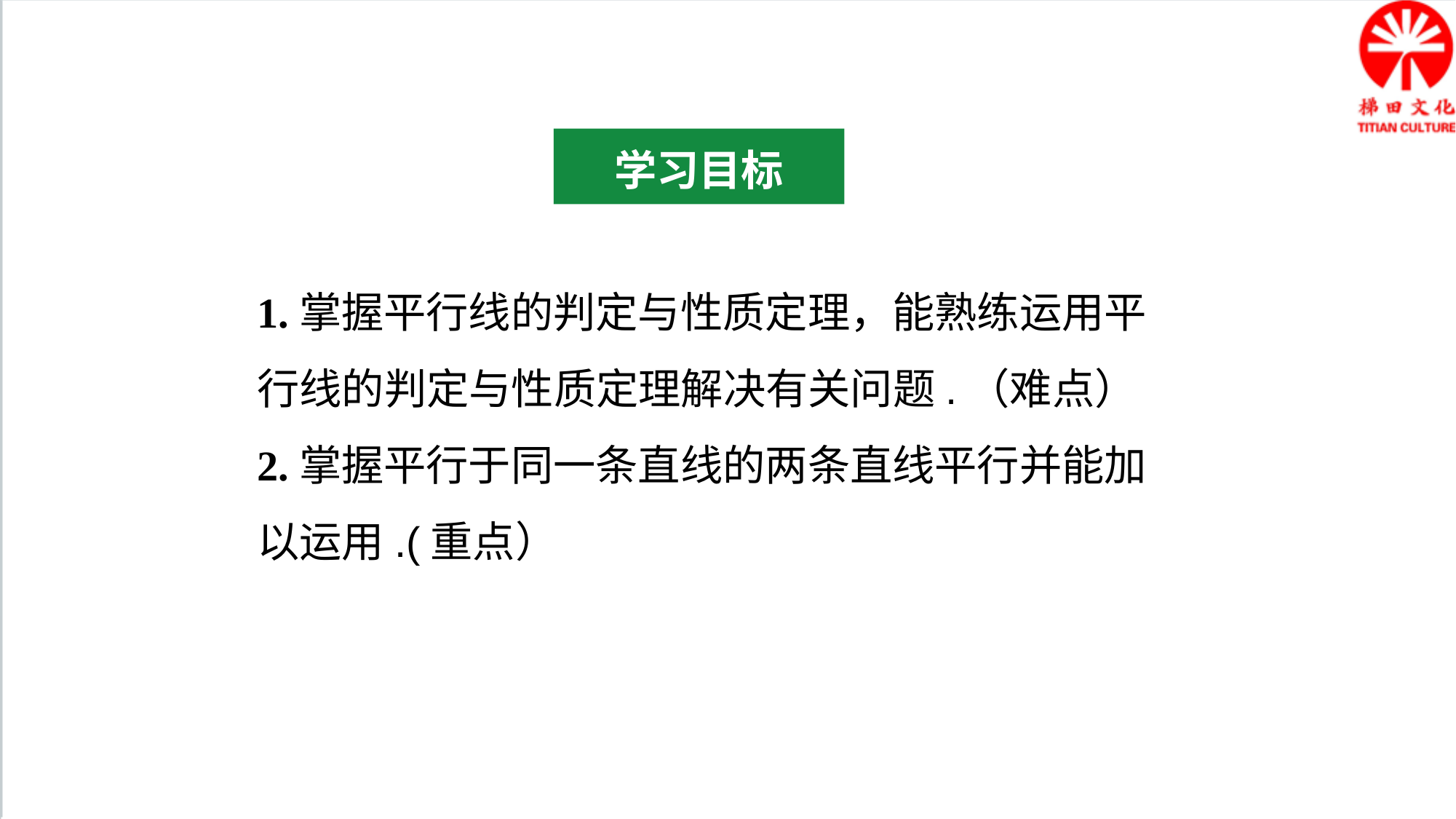

学习目标
1.掌握平行线的判定与性质定理，能熟练运用平行线的判定与性质定理解决有关问题.（难点）
2.掌握平行于同一条直线的两条直线平行并能加以运用.(重点）